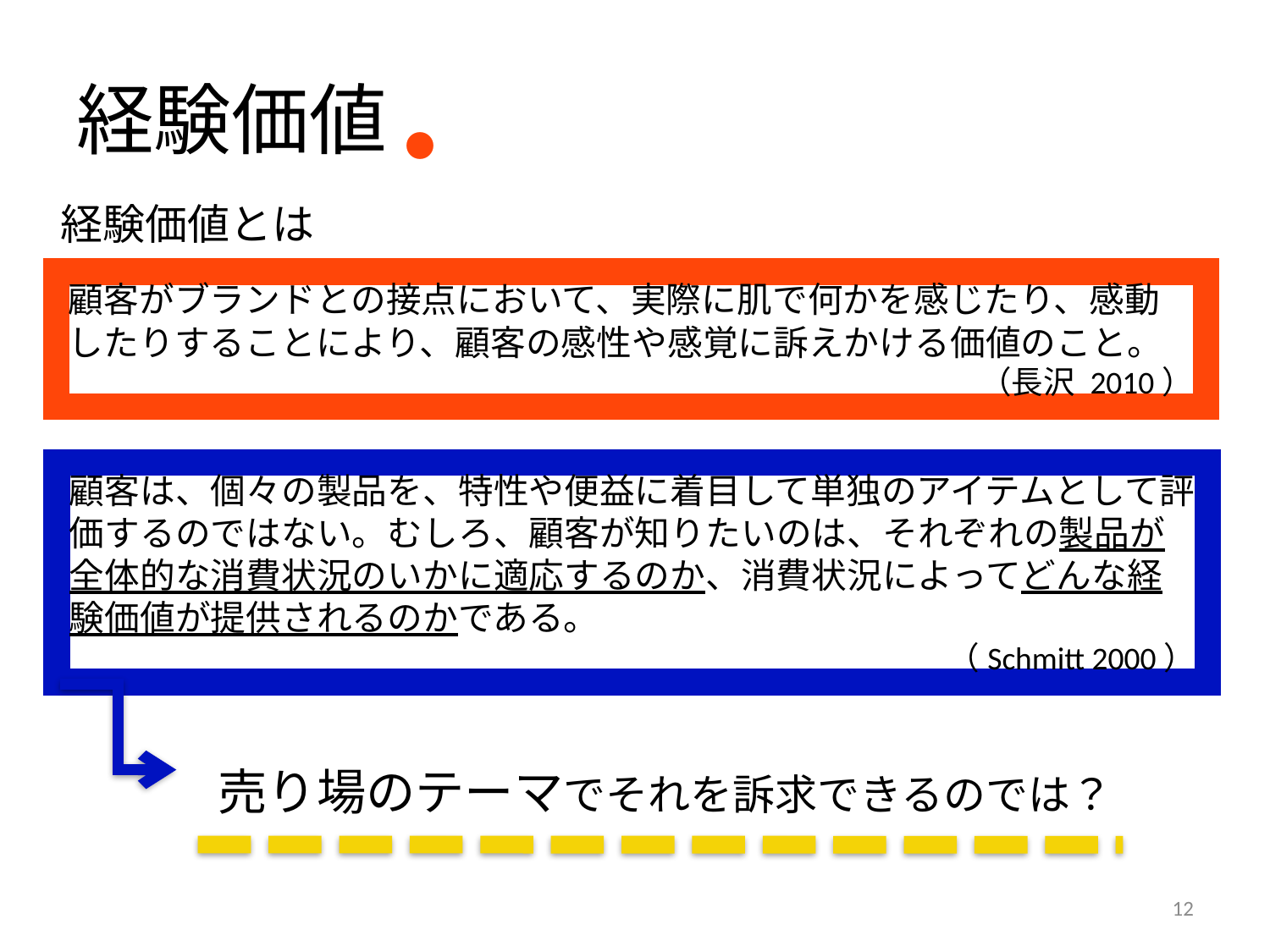

# 経験価値
・
経験価値とは
顧客がブランドとの接点において、実際に肌で何かを感じたり、感動したりすることにより、顧客の感性や感覚に訴えかける価値のこと。
（長沢 2010）
顧客は、個々の製品を、特性や便益に着目して単独のアイテムとして評価するのではない。むしろ、顧客が知りたいのは、それぞれの製品が全体的な消費状況のいかに適応するのか、消費状況によってどんな経験価値が提供されるのかである。
（Schmitt 2000）
売り場のテーマでそれを訴求できるのでは？
12